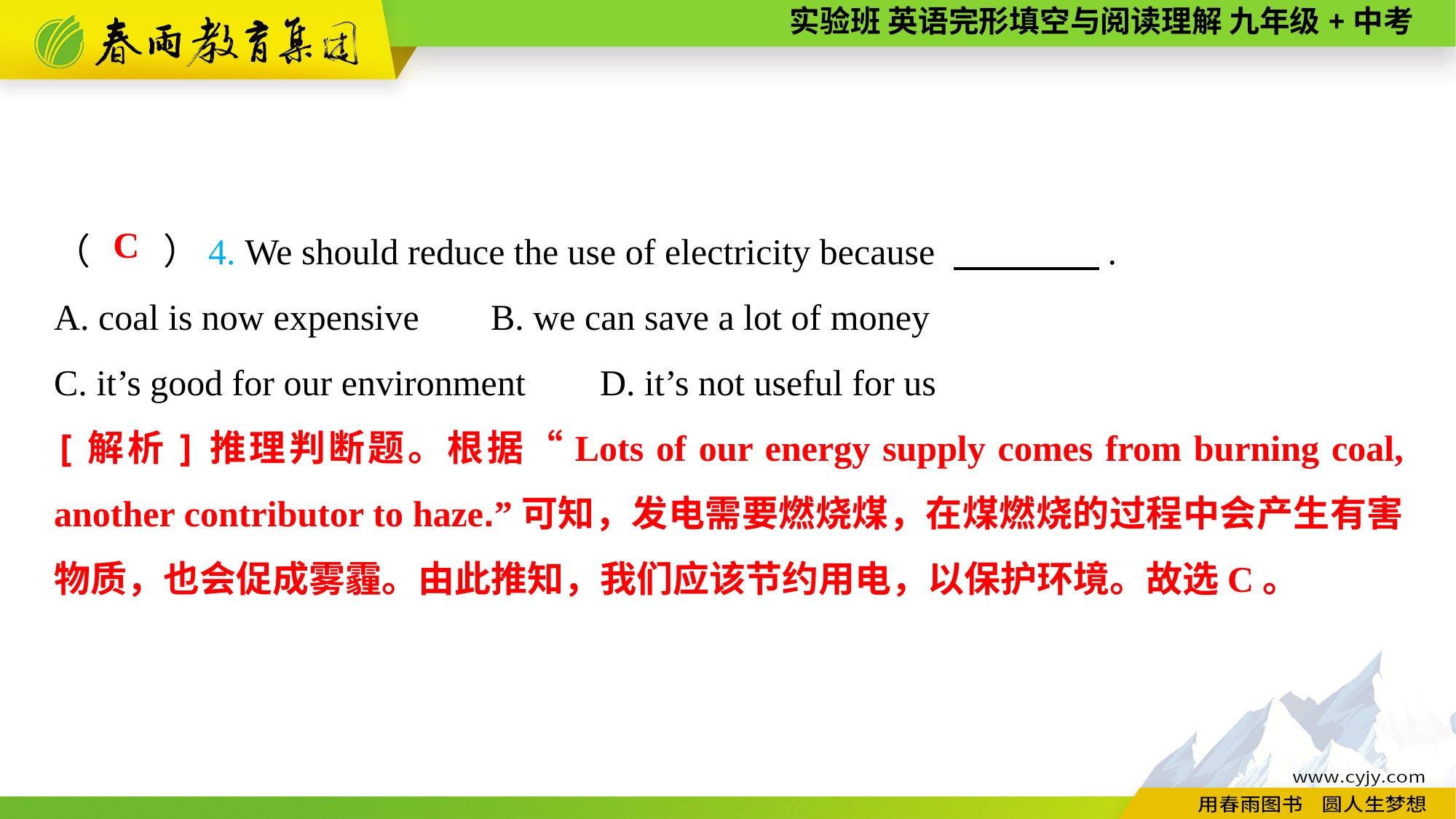

（　　）4. We should reduce the use of electricity because 　　　　.
A. coal is now expensive	B. we can save a lot of money
C. it’s good for our environment	D. it’s not useful for us
C
[解析]推理判断题。根据“Lots of our energy supply comes from burning coal, another contributor to haze.”可知，发电需要燃烧煤，在煤燃烧的过程中会产生有害物质，也会促成雾霾。由此推知，我们应该节约用电，以保护环境。故选C。